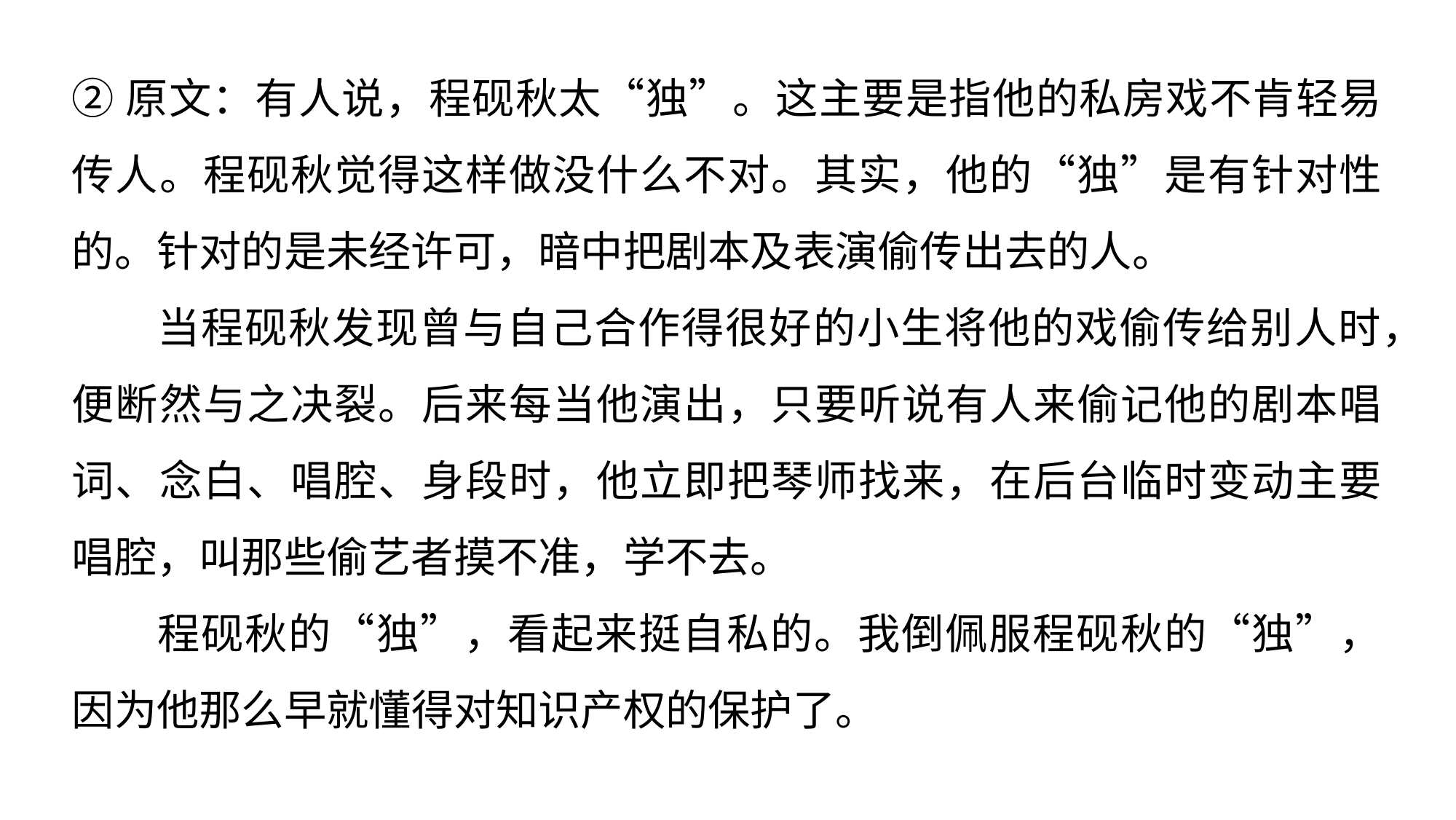

②原文：有人说，程砚秋太“独”。这主要是指他的私房戏不肯轻易传人。程砚秋觉得这样做没什么不对。其实，他的“独”是有针对性的。针对的是未经许可，暗中把剧本及表演偷传出去的人。
当程砚秋发现曾与自己合作得很好的小生将他的戏偷传给别人时，便断然与之决裂。后来每当他演出，只要听说有人来偷记他的剧本唱词、念白、唱腔、身段时，他立即把琴师找来，在后台临时变动主要唱腔，叫那些偷艺者摸不准，学不去。
程砚秋的“独”，看起来挺自私的。我倒佩服程砚秋的“独”，因为他那么早就懂得对知识产权的保护了。